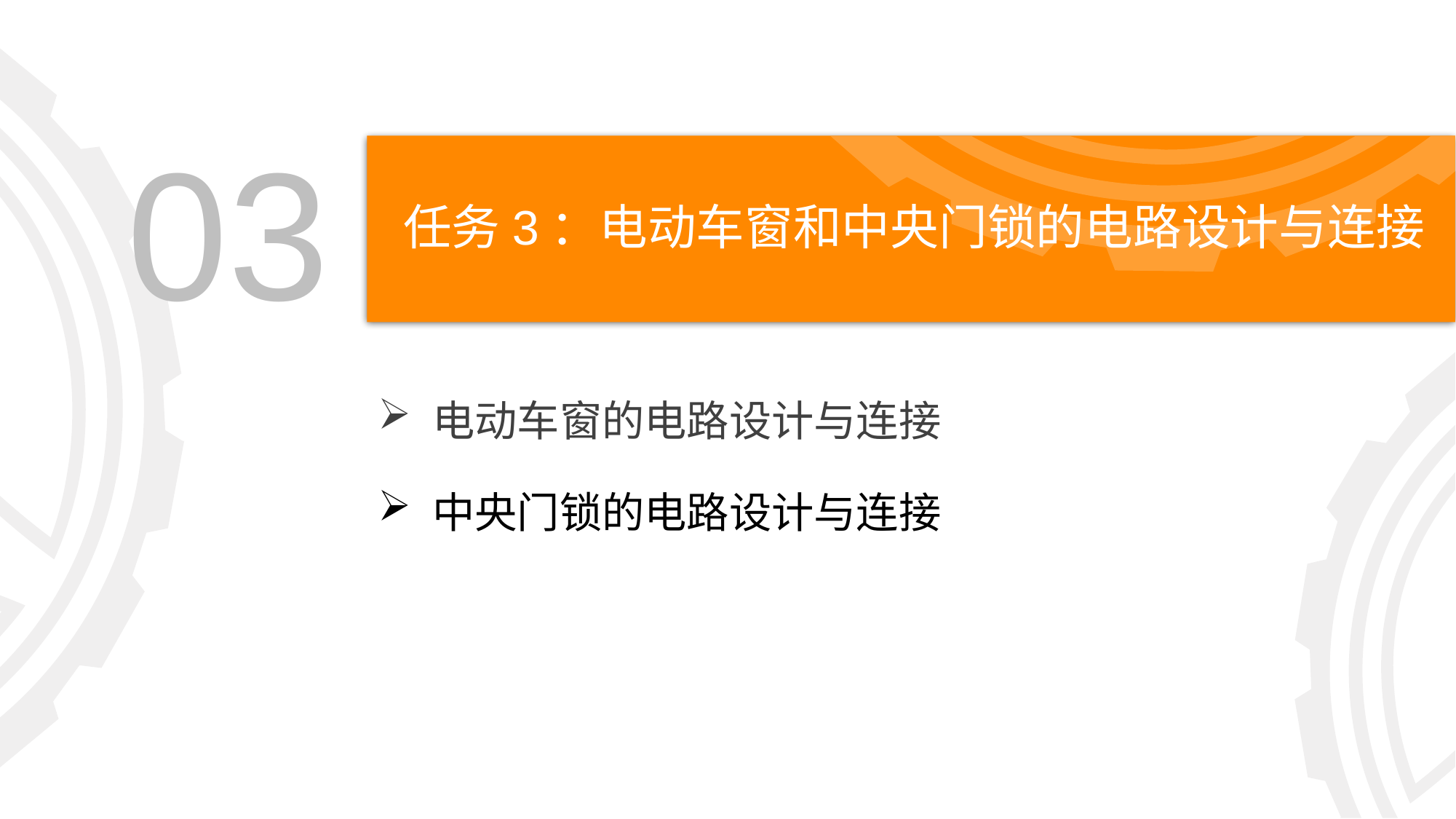

03
# 任务3：电动车窗和中央门锁的电路设计与连接
电动车窗的电路设计与连接
中央门锁的电路设计与连接